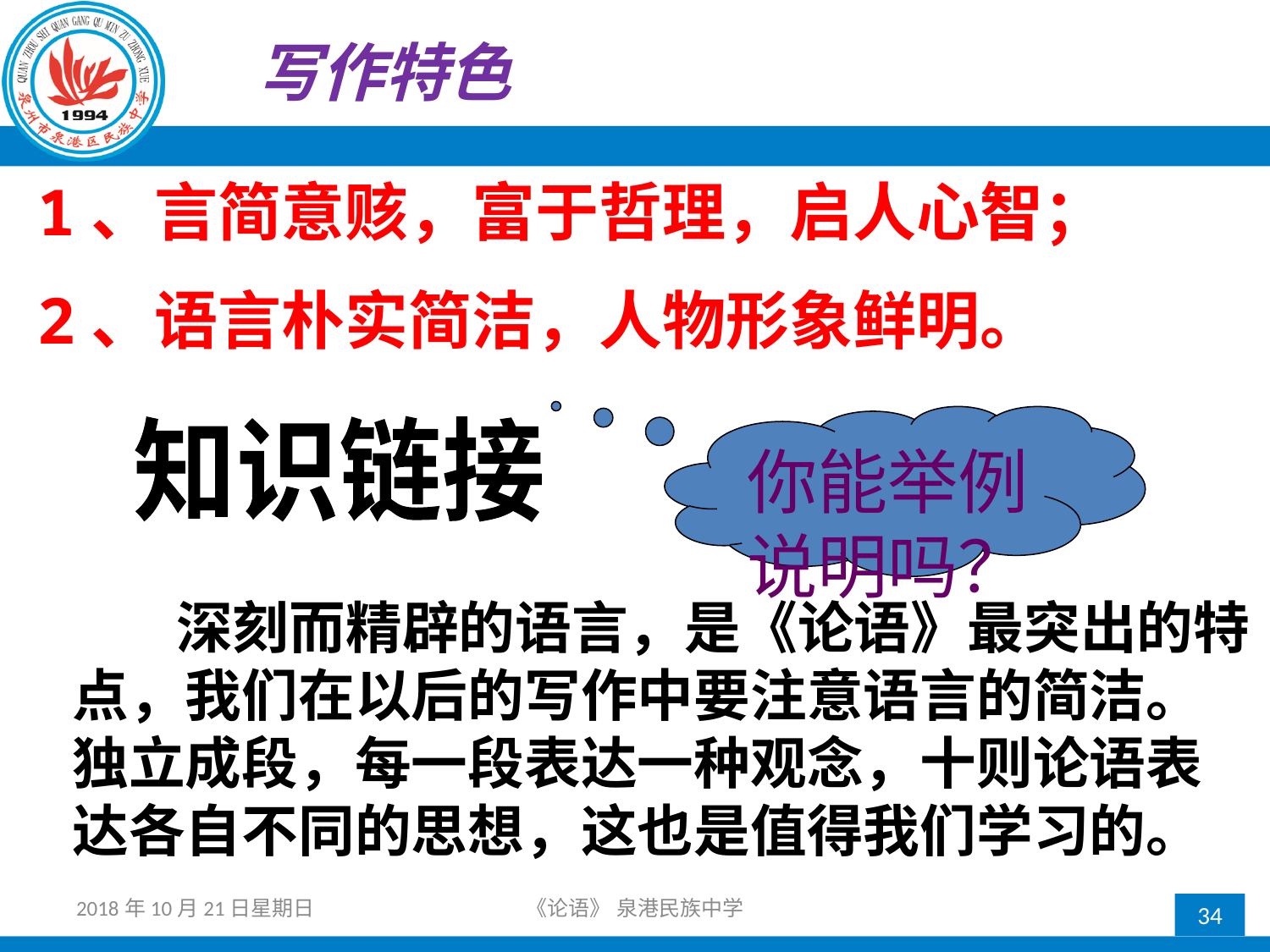

写作特色
1、言简意赅，富于哲理，启人心智；
2、语言朴实简洁，人物形象鲜明。
你能举例说明吗？
知识链接
       深刻而精辟的语言，是《论语》最突出的特点，我们在以后的写作中要注意语言的简洁。独立成段，每一段表达一种观念，十则论语表达各自不同的思想，这也是值得我们学习的。
2018年10月21日星期日
《论语》 泉港民族中学